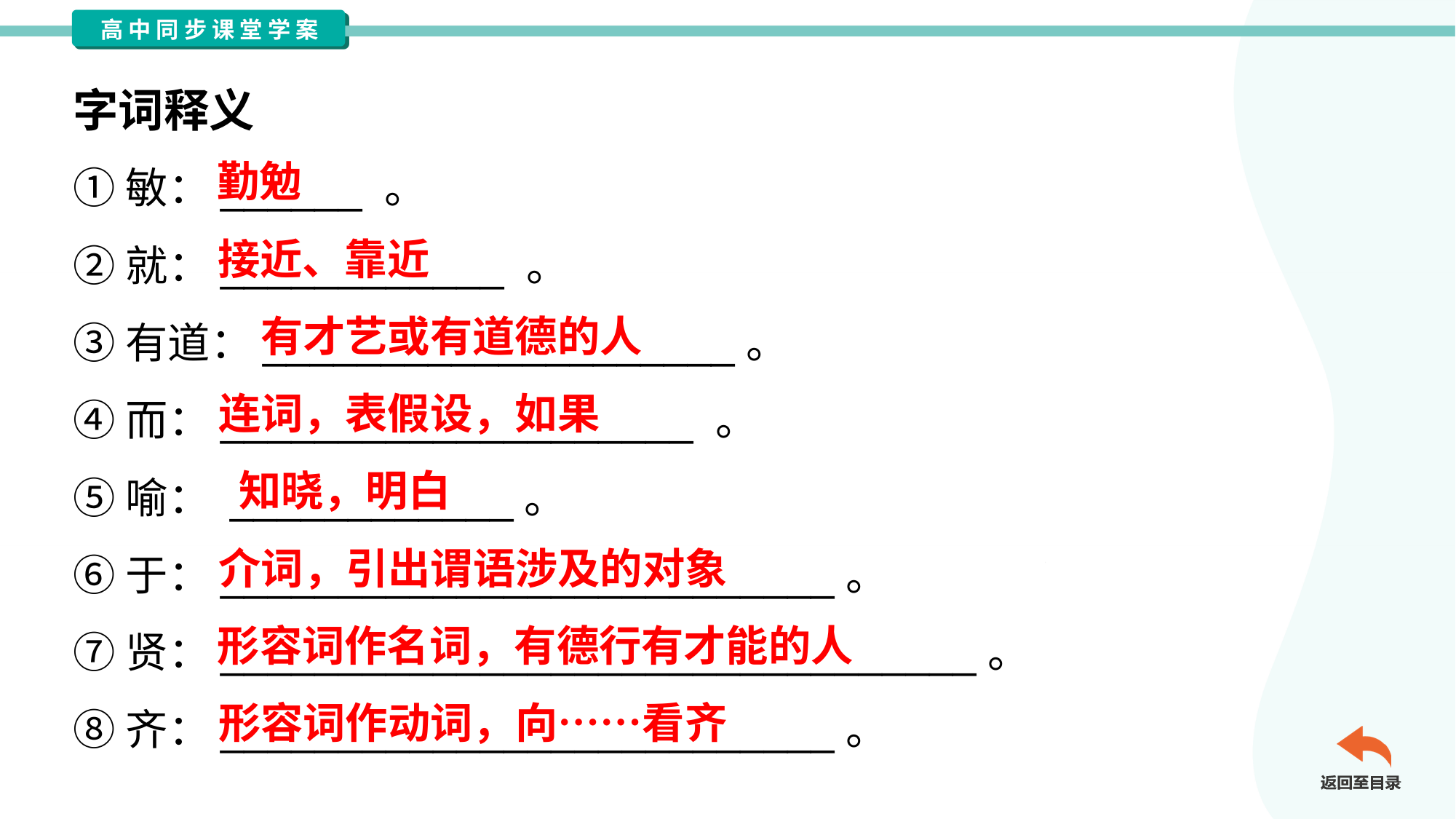

字词释义
勤勉
①敏：______ 。
②就：____________ 。
③有道：____________________。
④而：____________________ 。
⑤喻： ____________。
⑥于：__________________________。
⑦贤：________________________________。
⑧齐：__________________________。

接近、靠近
有才艺或有道德的人
连词，表假设，如果
知晓，明白
介词，引出谓语涉及的对象
形容词作名词，有德行有才能的人
形容词作动词，向……看齐